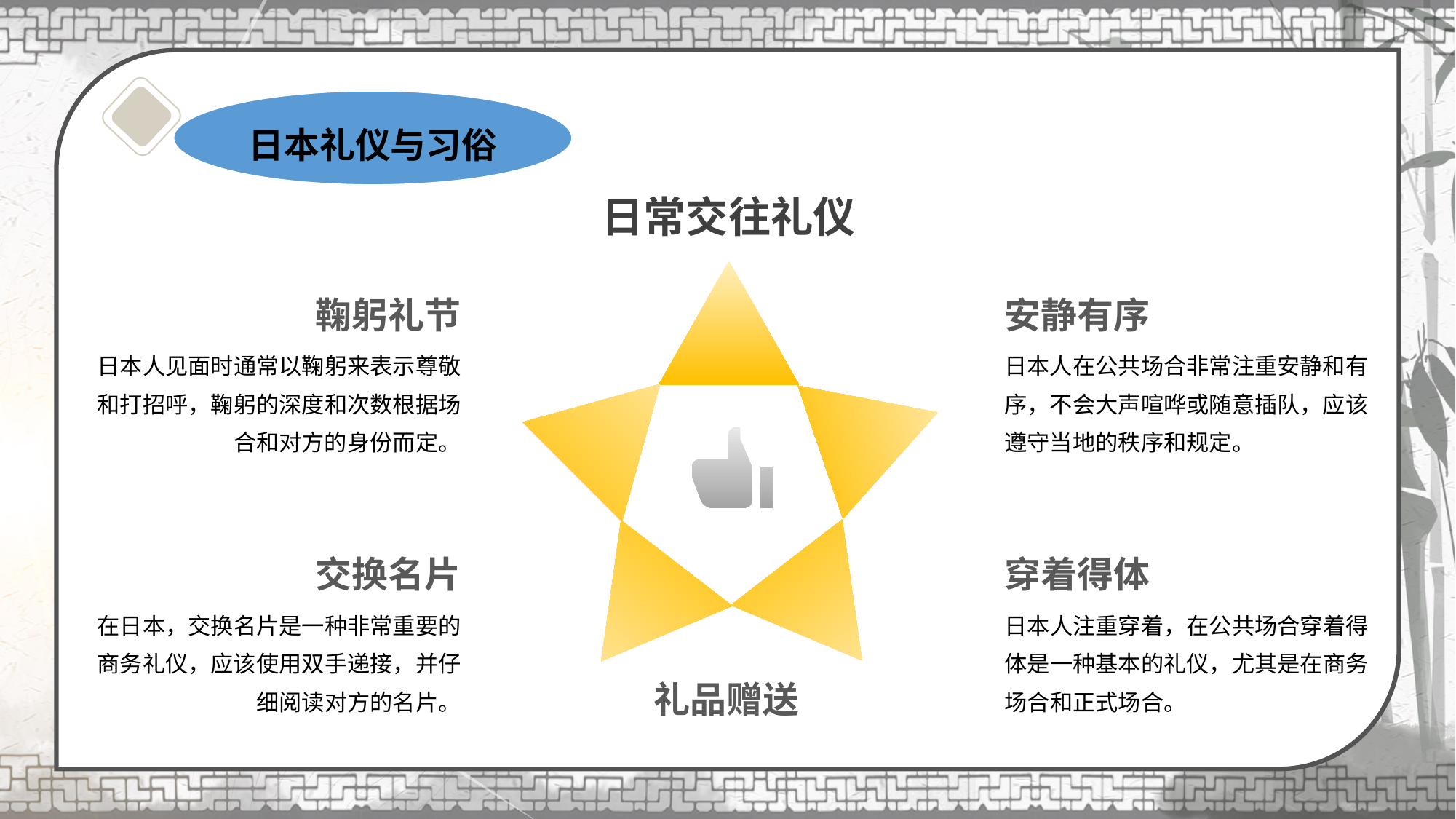

日本礼仪与习俗
# 日常交往礼仪

鞠躬礼节
安静有序
日本人见面时通常以鞠躬来表示尊敬和打招呼，鞠躬的深度和次数根据场合和对方的身份而定。
日本人在公共场合非常注重安静和有序，不会大声喧哗或随意插队，应该遵守当地的秩序和规定。

交换名片
穿着得体

在日本，交换名片是一种非常重要的商务礼仪，应该使用双手递接，并仔细阅读对方的名片。
日本人注重穿着，在公共场合穿着得体是一种基本的礼仪，尤其是在商务场合和正式场合。
礼品赠送